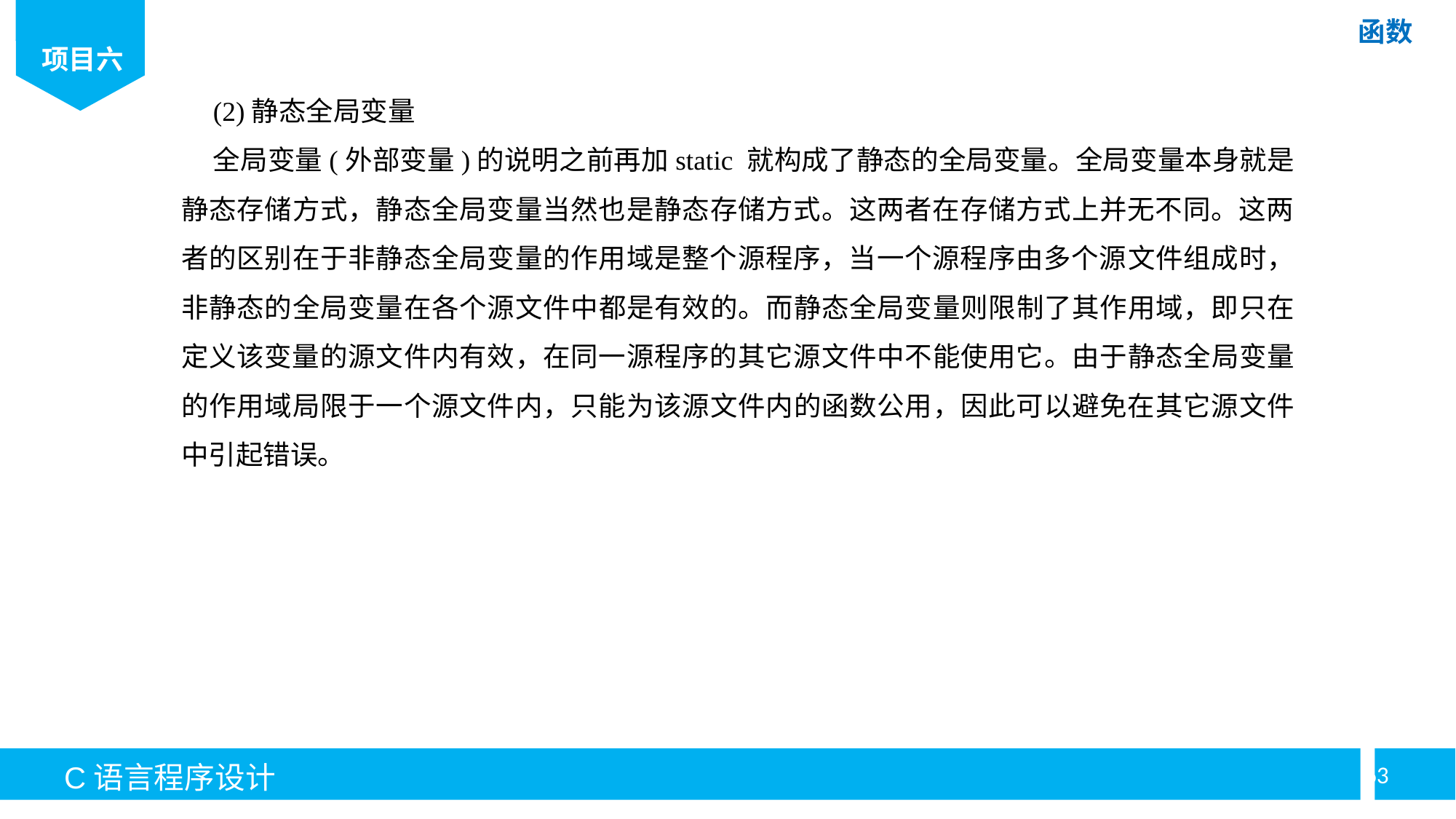

(2)静态全局变量
全局变量(外部变量)的说明之前再加static 就构成了静态的全局变量。全局变量本身就是静态存储方式，静态全局变量当然也是静态存储方式。这两者在存储方式上并无不同。这两者的区别在于非静态全局变量的作用域是整个源程序，当一个源程序由多个源文件组成时，非静态的全局变量在各个源文件中都是有效的。而静态全局变量则限制了其作用域，即只在定义该变量的源文件内有效，在同一源程序的其它源文件中不能使用它。由于静态全局变量的作用域局限于一个源文件内，只能为该源文件内的函数公用，因此可以避免在其它源文件中引起错误。